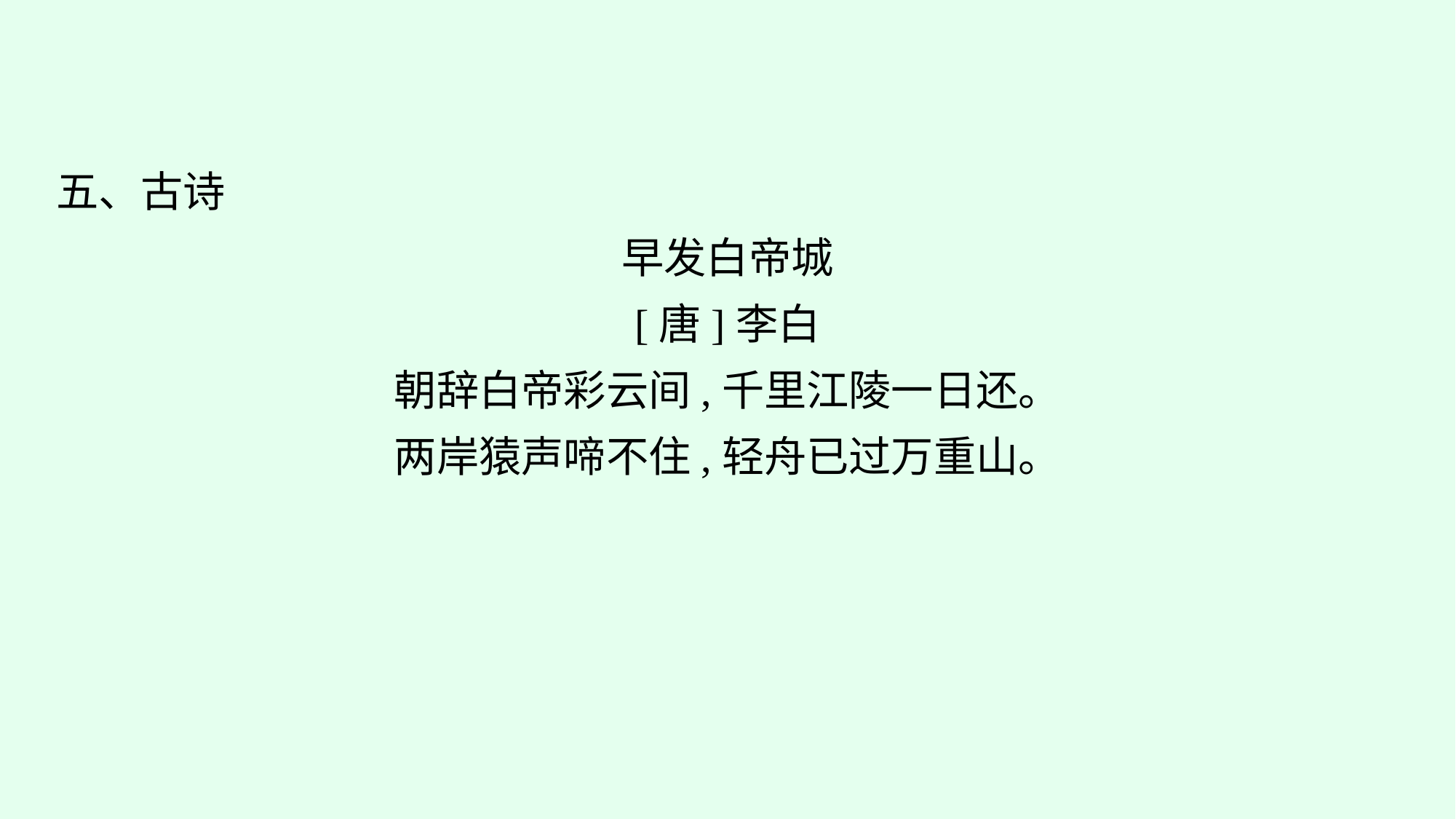

五、古诗
早发白帝城
[唐]李白
朝辞白帝彩云间,千里江陵一日还。
两岸猿声啼不住,轻舟已过万重山。